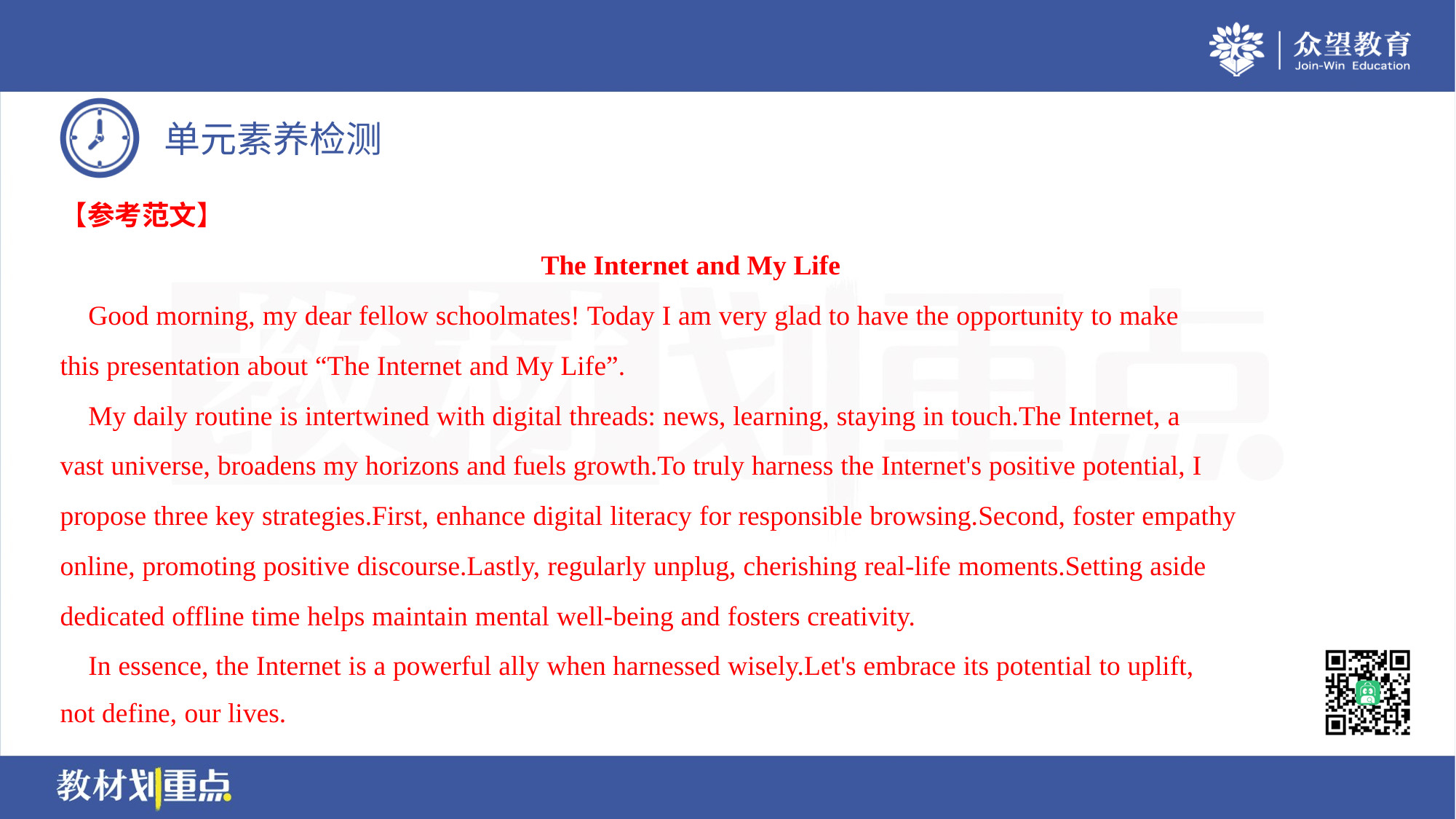

【参考范文】
The Internet and My Life
    Good morning, my dear fellow schoolmates! Today I am very glad to have the opportunity to make
this presentation about “The Internet and My Life”.
    My daily routine is intertwined with digital threads: news, learning, staying in touch.The Internet, a
vast universe, broadens my horizons and fuels growth.To truly harness the Internet's positive potential, I
propose three key strategies.First, enhance digital literacy for responsible browsing.Second, foster empathy
online, promoting positive discourse.Lastly, regularly unplug, cherishing real-life moments.Setting aside
dedicated offline time helps maintain mental well-being and fosters creativity.
    In essence, the Internet is a powerful ally when harnessed wisely.Let's embrace its potential to uplift,
not define, our lives.